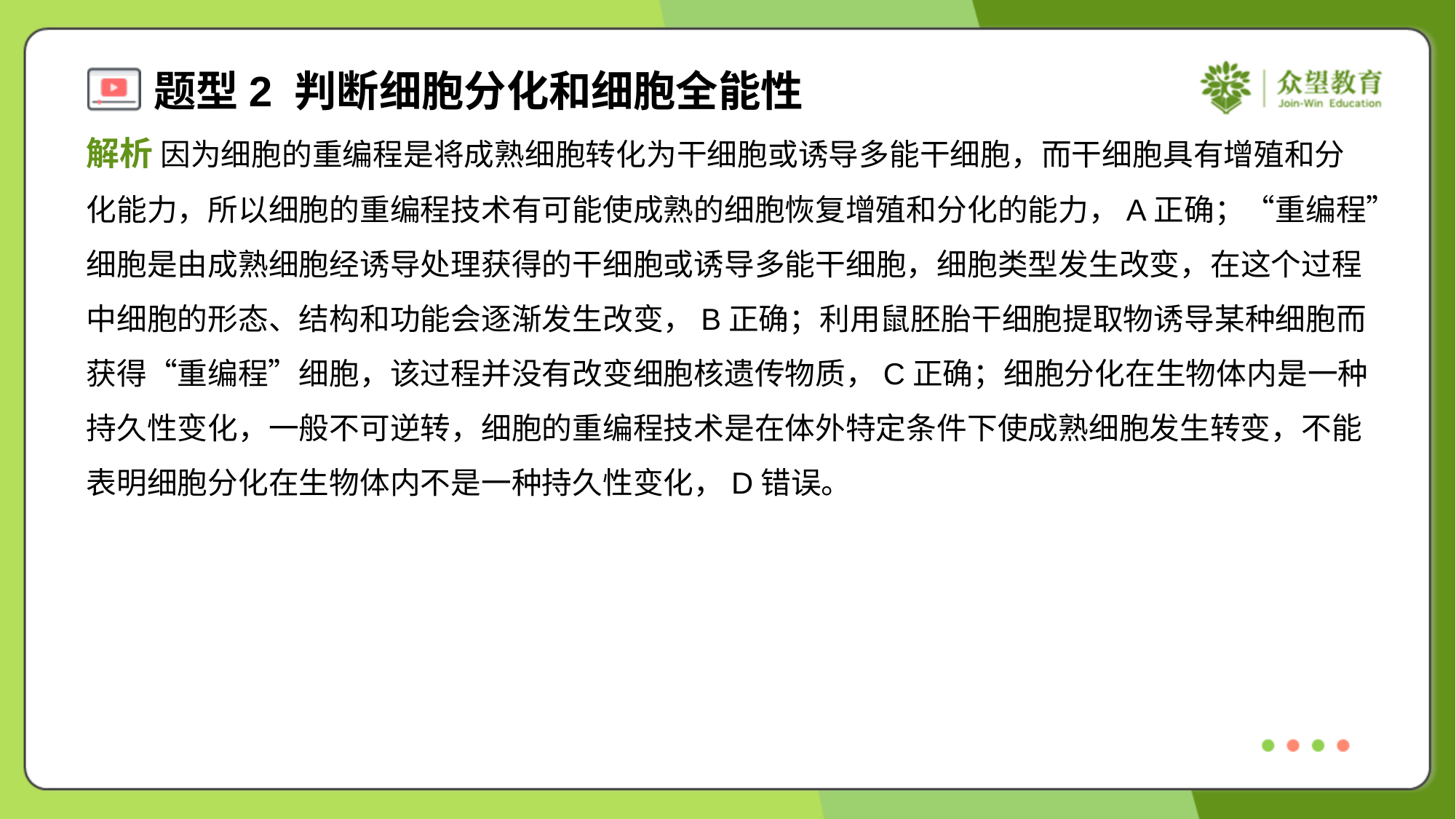

解析 因为细胞的重编程是将成熟细胞转化为干细胞或诱导多能干细胞，而干细胞具有增殖和分
化能力，所以细胞的重编程技术有可能使成熟的细胞恢复增殖和分化的能力，A正确；“重编程”
细胞是由成熟细胞经诱导处理获得的干细胞或诱导多能干细胞，细胞类型发生改变，在这个过程
中细胞的形态、结构和功能会逐渐发生改变，B正确；利用鼠胚胎干细胞提取物诱导某种细胞而
获得“重编程”细胞，该过程并没有改变细胞核遗传物质，C正确；细胞分化在生物体内是一种
持久性变化，一般不可逆转，细胞的重编程技术是在体外特定条件下使成熟细胞发生转变，不能
表明细胞分化在生物体内不是一种持久性变化，D错误。